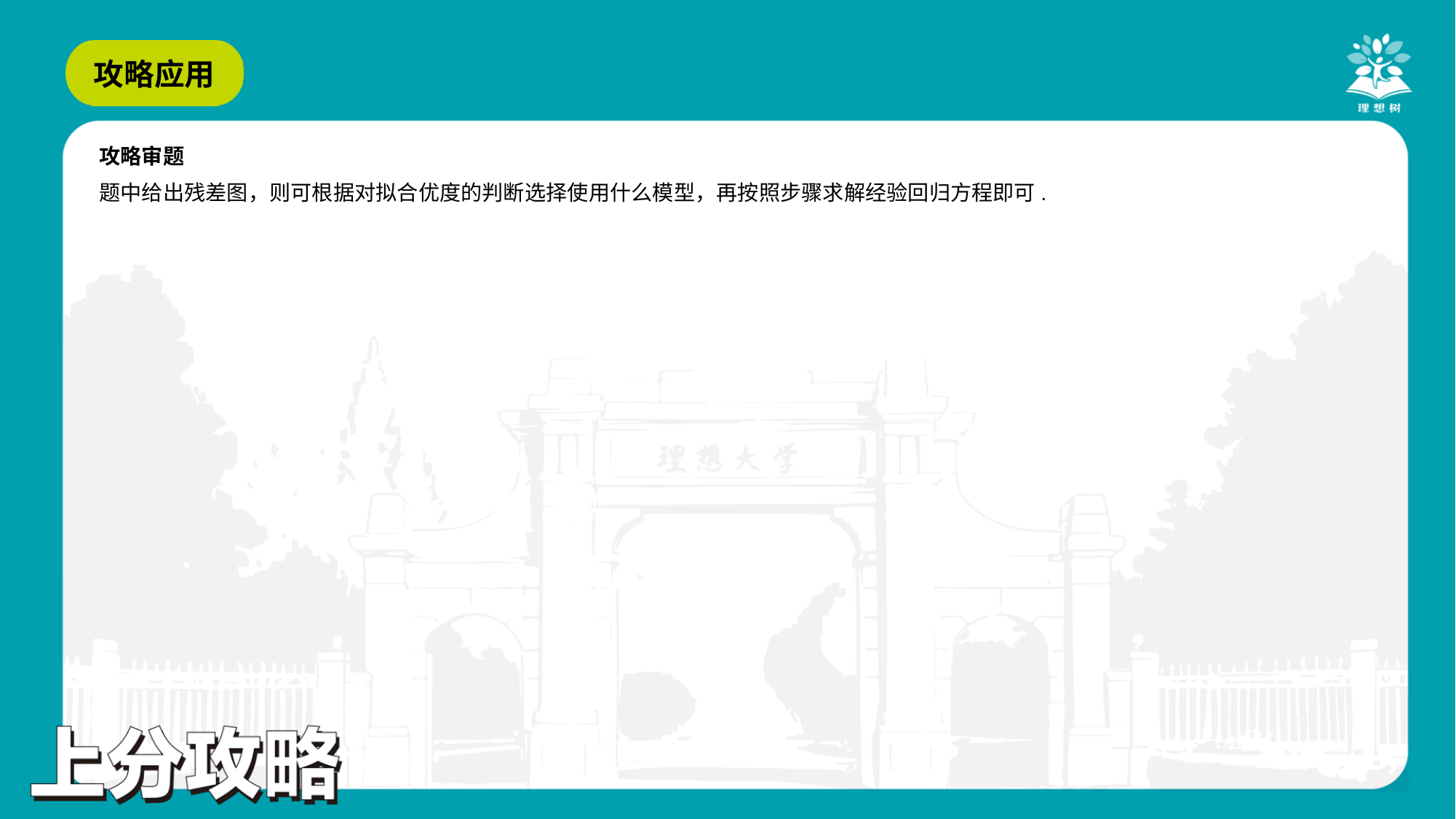

攻略审题
题中给出残差图，则可根据对拟合优度的判断选择使用什么模型，再按照步骤求解经验回归方程即可.